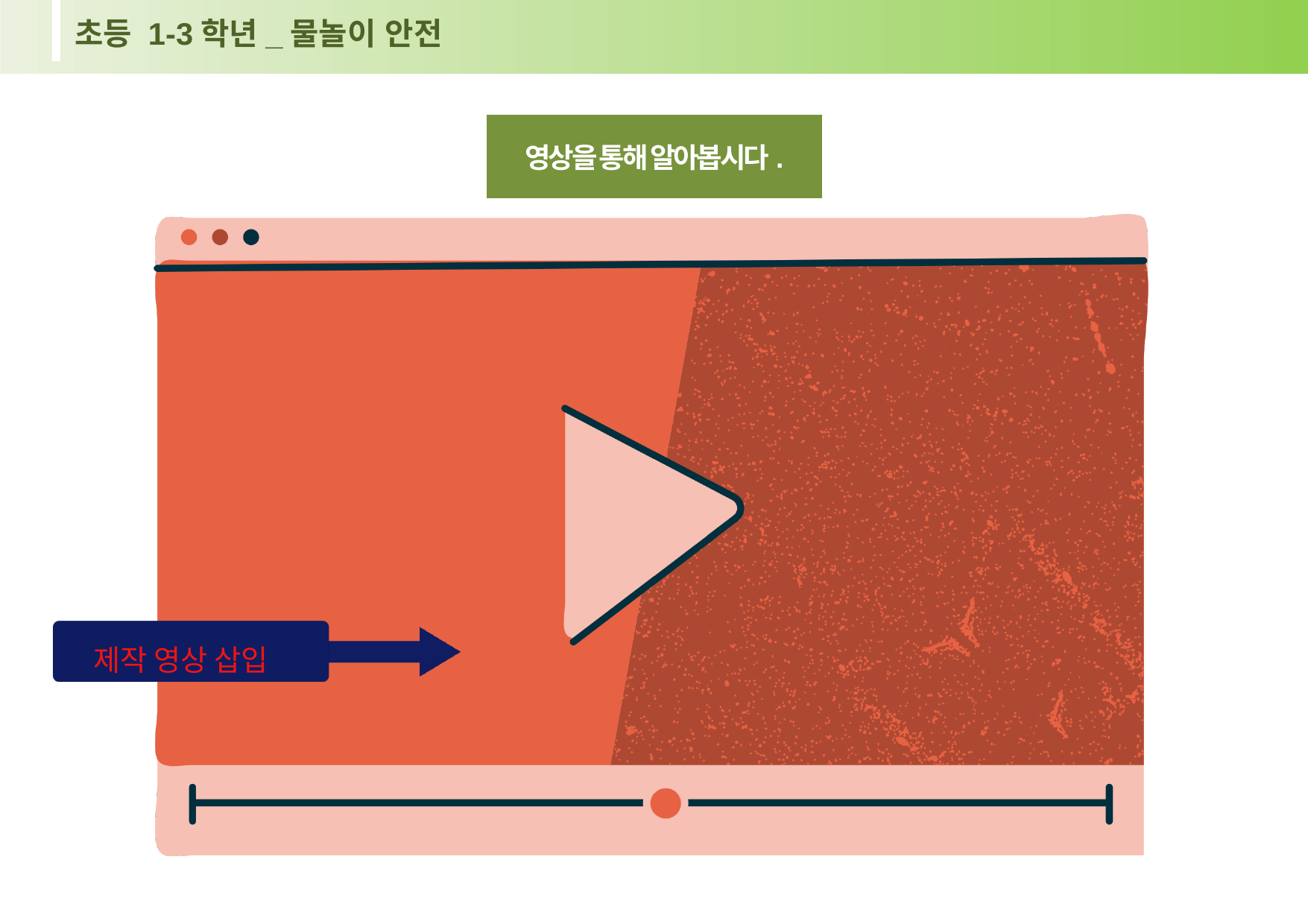

초등 1-3학년_물놀이 안전

영상을 통해 알아봅시다.

제작 영상 삽입

p6/15